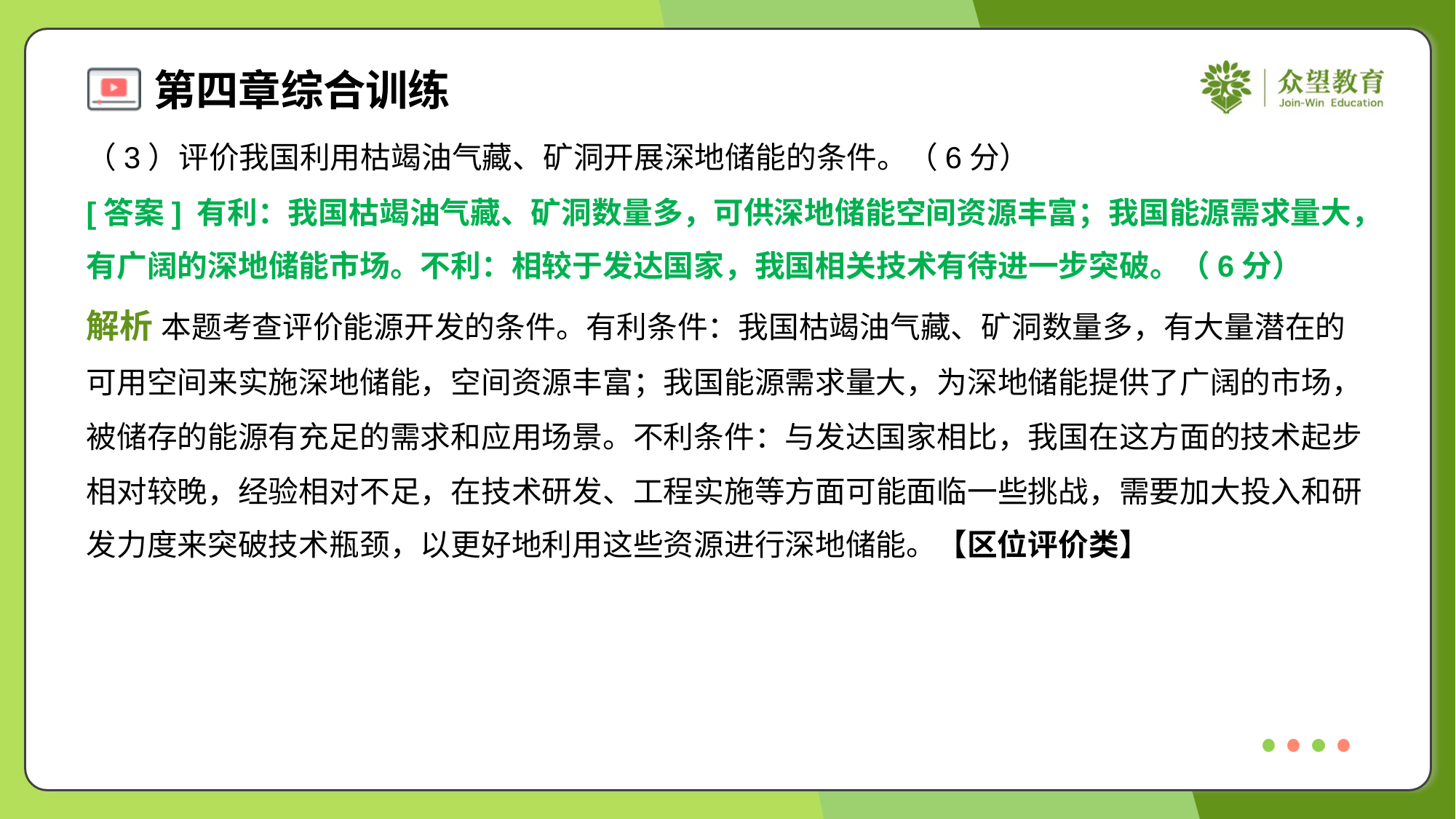

（3）评价我国利用枯竭油气藏、矿洞开展深地储能的条件。（6分）
[答案] 有利：我国枯竭油气藏、矿洞数量多，可供深地储能空间资源丰富；我国能源需求量大，
有广阔的深地储能市场。不利：相较于发达国家，我国相关技术有待进一步突破。（6分）
解析 本题考查评价能源开发的条件。有利条件：我国枯竭油气藏、矿洞数量多，有大量潜在的
可用空间来实施深地储能，空间资源丰富；我国能源需求量大，为深地储能提供了广阔的市场，
被储存的能源有充足的需求和应用场景。不利条件：与发达国家相比，我国在这方面的技术起步
相对较晚，经验相对不足，在技术研发、工程实施等方面可能面临一些挑战，需要加大投入和研
发力度来突破技术瓶颈，以更好地利用这些资源进行深地储能。【区位评价类】